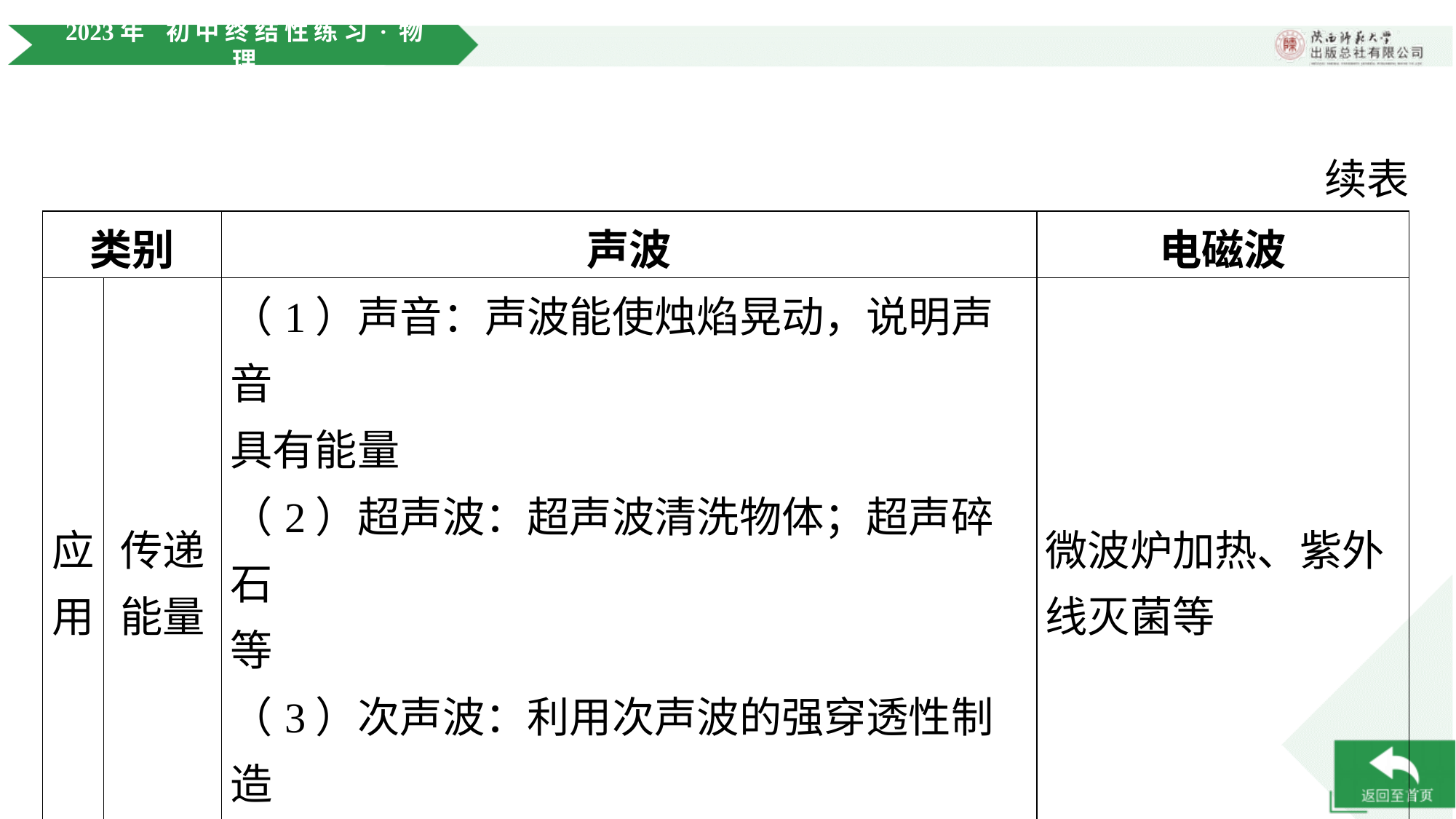

续表
| 类别 |  | 声波 | 电磁波 |
| --- | --- | --- | --- |
| 应 用 | 传递 能量 | （1）声音：声波能使烛焰晃动，说明声音 具有能量 （2）超声波：超声波清洗物体；超声碎石 等 （3）次声波：利用次声波的强穿透性制造 武器等 | 微波炉加热、紫外 线灭菌等 |